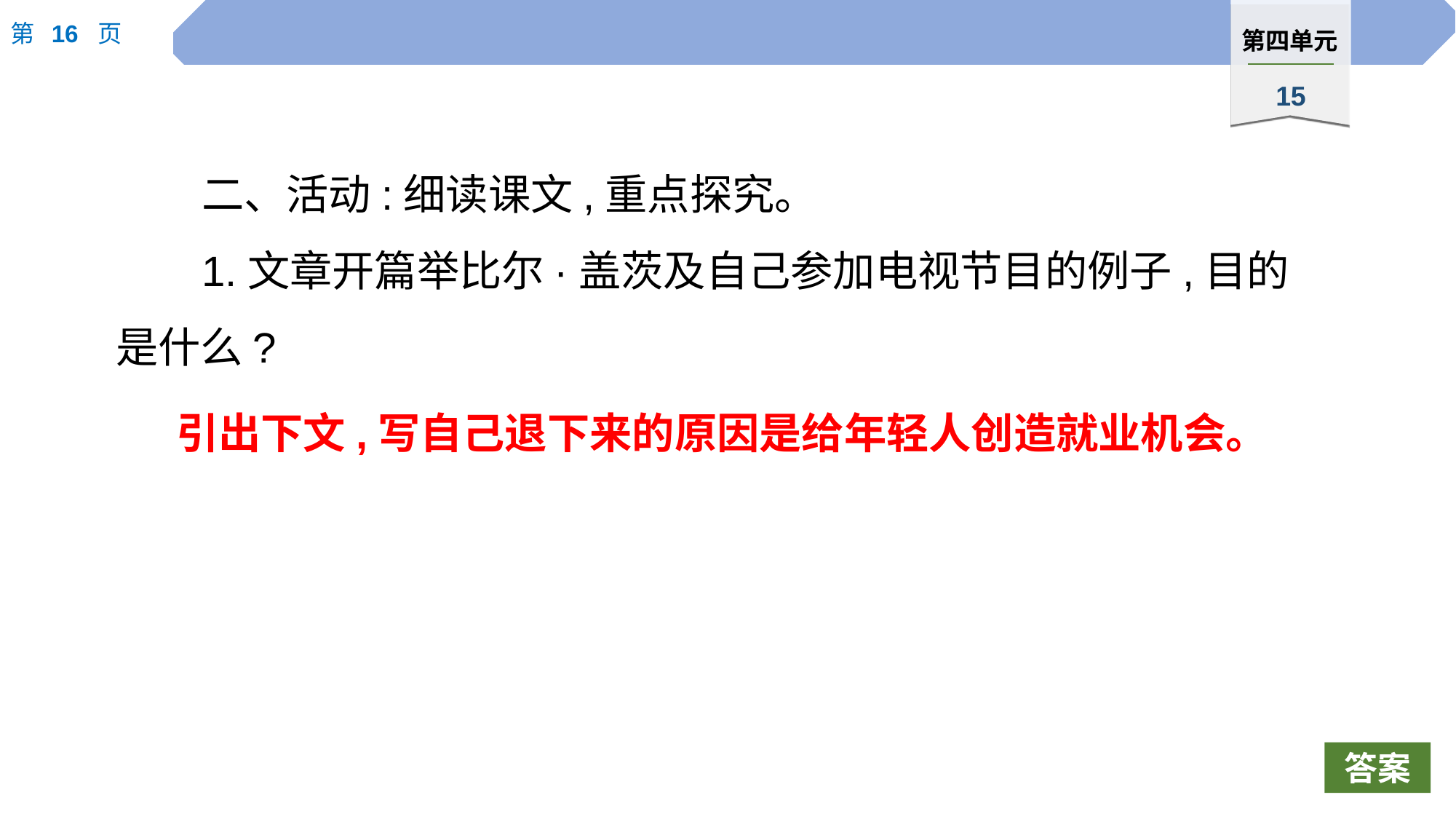

二、活动:细读课文,重点探究。
1.文章开篇举比尔·盖茨及自己参加电视节目的例子,目的是什么?
引出下文,写自己退下来的原因是给年轻人创造就业机会。
答案